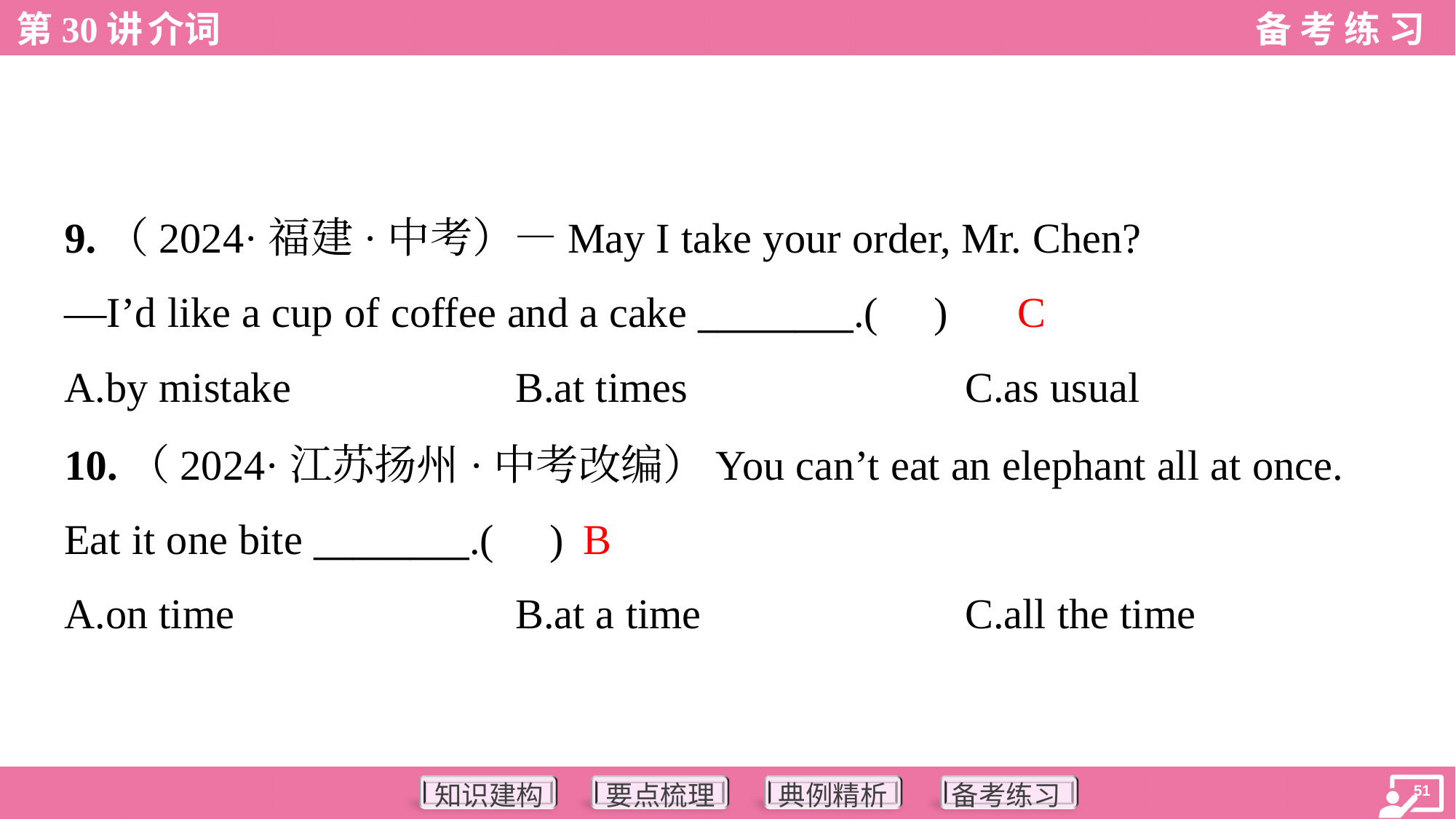

9.（2024·福建·中考）—May I take your order, Mr. Chen?
—I’d like a cup of coffee and a cake ________.(     )
C
A.by mistake	B.at times	C.as usual
10.（2024·江苏扬州·中考改编）You can’t eat an elephant all at once.
Eat it one bite ________.(     )
B
A.on time	B.at a time	C.all the time